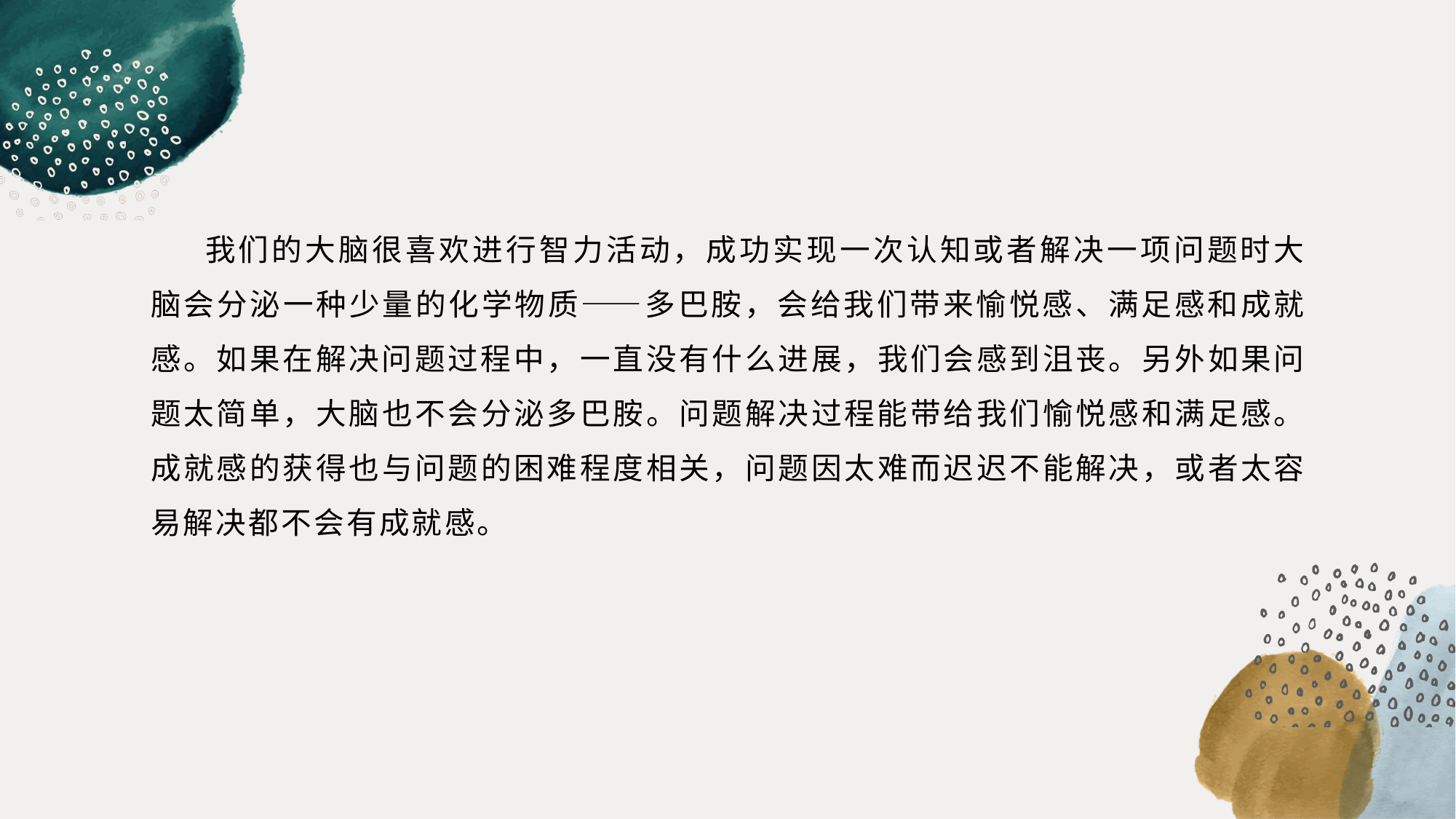

我们的大脑很喜欢进行智力活动，成功实现一次认知或者解决一项问题时大脑会分泌一种少量的化学物质——多巴胺，会给我们带来愉悦感、满足感和成就感。如果在解决问题过程中，一直没有什么进展，我们会感到沮丧。另外如果问题太简单，大脑也不会分泌多巴胺。问题解决过程能带给我们愉悦感和满足感。成就感的获得也与问题的困难程度相关，问题因太难而迟迟不能解决，或者太容易解决都不会有成就感。